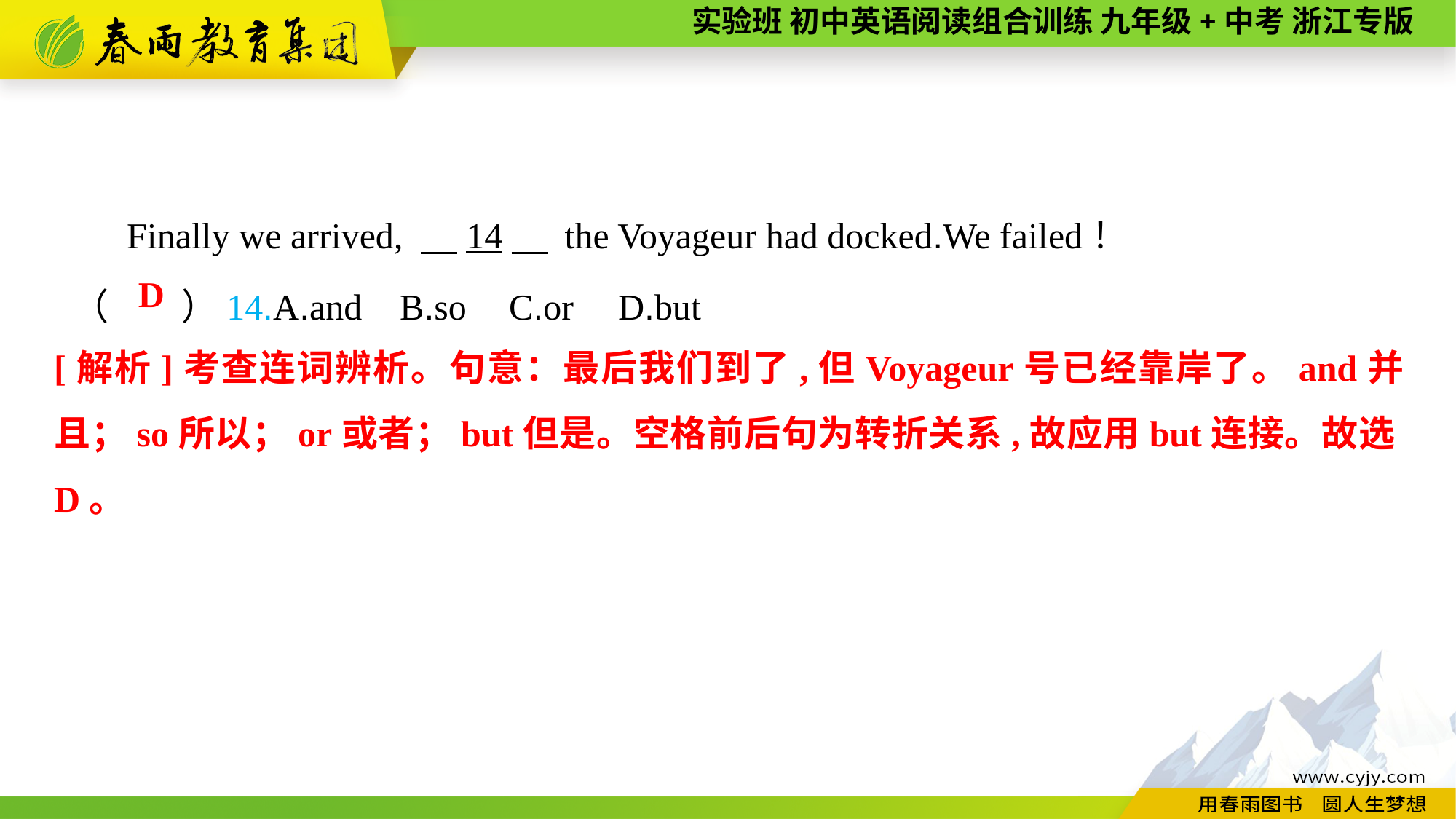

Finally we arrived, 　14　 the Voyageur had docked.We failed！
（　　）14.A.and	B.so	C.or	D.but
D
[解析]考查连词辨析。句意：最后我们到了,但Voyageur号已经靠岸了。and并且；so所以；or或者；but但是。空格前后句为转折关系,故应用but连接。故选D。